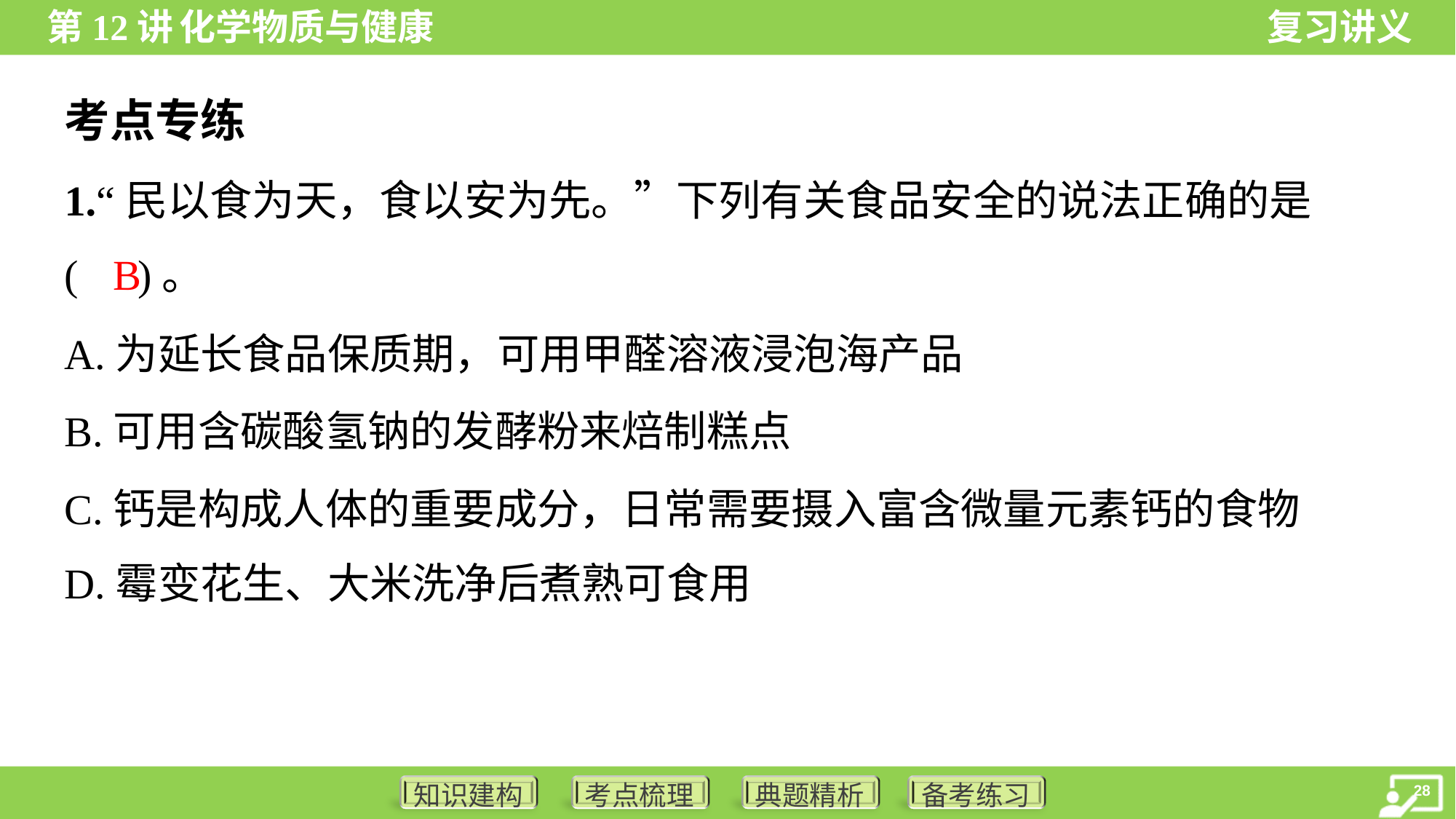

考点专练
1.“民以食为天，食以安为先。”下列有关食品安全的说法正确的是
(     )。
B
A.为延长食品保质期，可用甲醛溶液浸泡海产品
B.可用含碳酸氢钠的发酵粉来焙制糕点
C.钙是构成人体的重要成分，日常需要摄入富含微量元素钙的食物
D.霉变花生、大米洗净后煮熟可食用